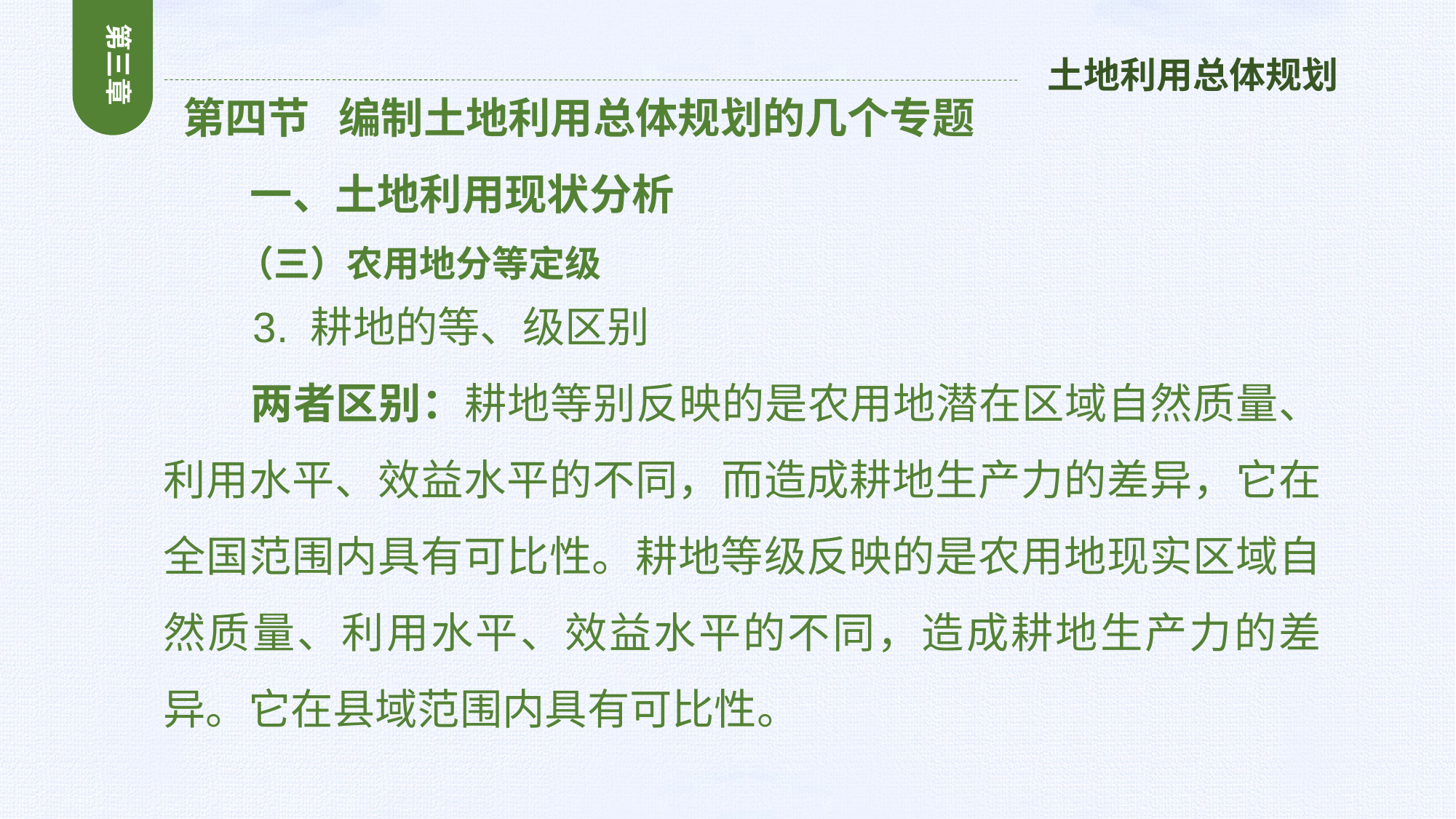

第三章
土地利用总体规划
 第四节   编制土地利用总体规划的几个专题
        一、土地利用现状分析
        （三）农用地分等定级
        3. 耕地的等、级区别
         两者区别：耕地等别反映的是农用地潜在区域自然质量、利用水平、效益水平的不同，而造成耕地生产力的差异，它在全国范围内具有可比性。耕地等级反映的是农用地现实区域自然质量、利用水平、效益水平的不同，造成耕地生产力的差异。它在县域范围内具有可比性。